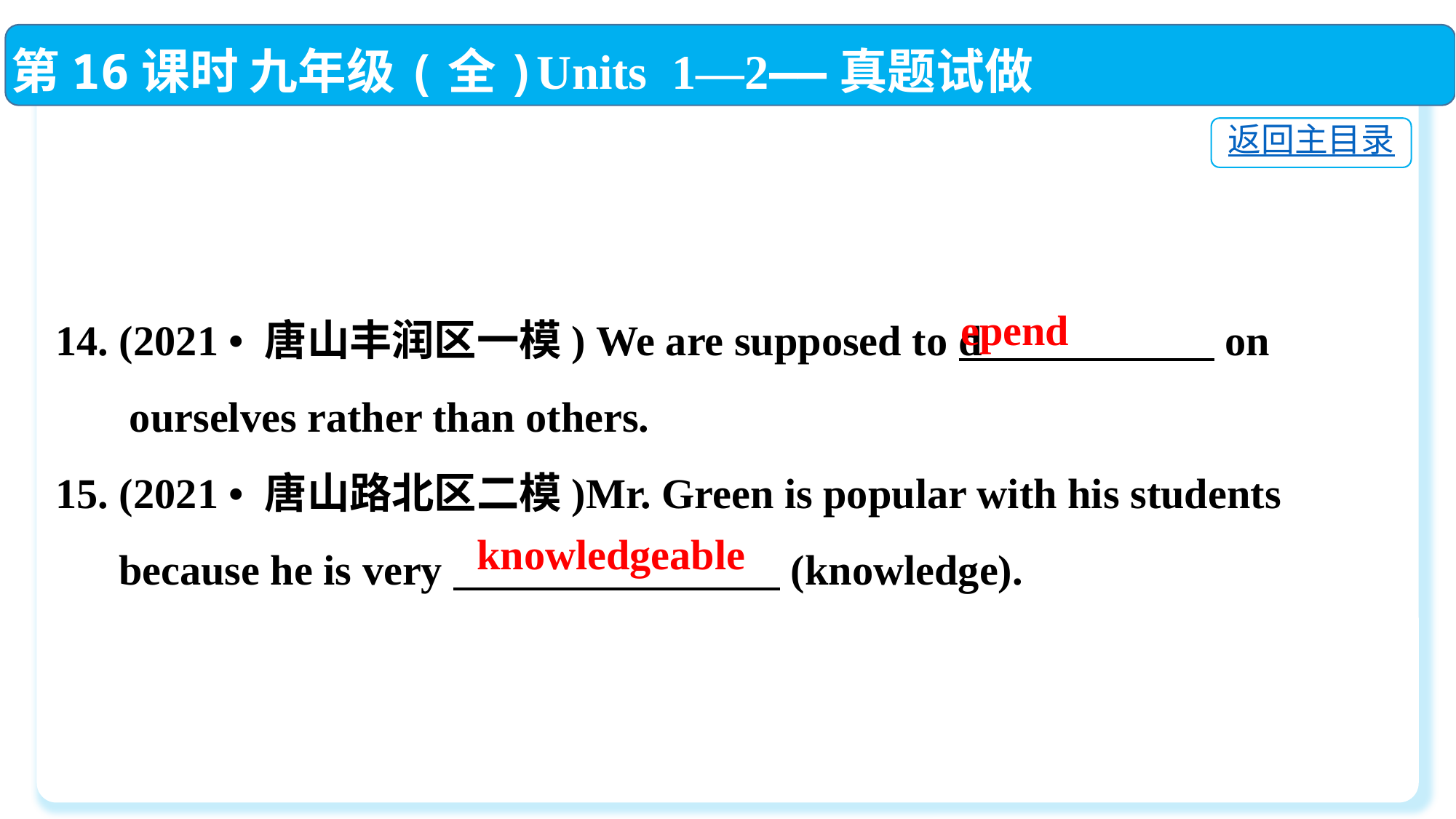

第16课时 九年级(全)Units  1—2——真题试做

返回主目录
14. (2021 • 唐山丰润区一模) We are supposed to d                       on
       ourselves rather than others.
15. (2021 • 唐山路北区二模)Mr. Green is popular with his students
      because he is very                                 (knowledge).
epend
knowledgeable